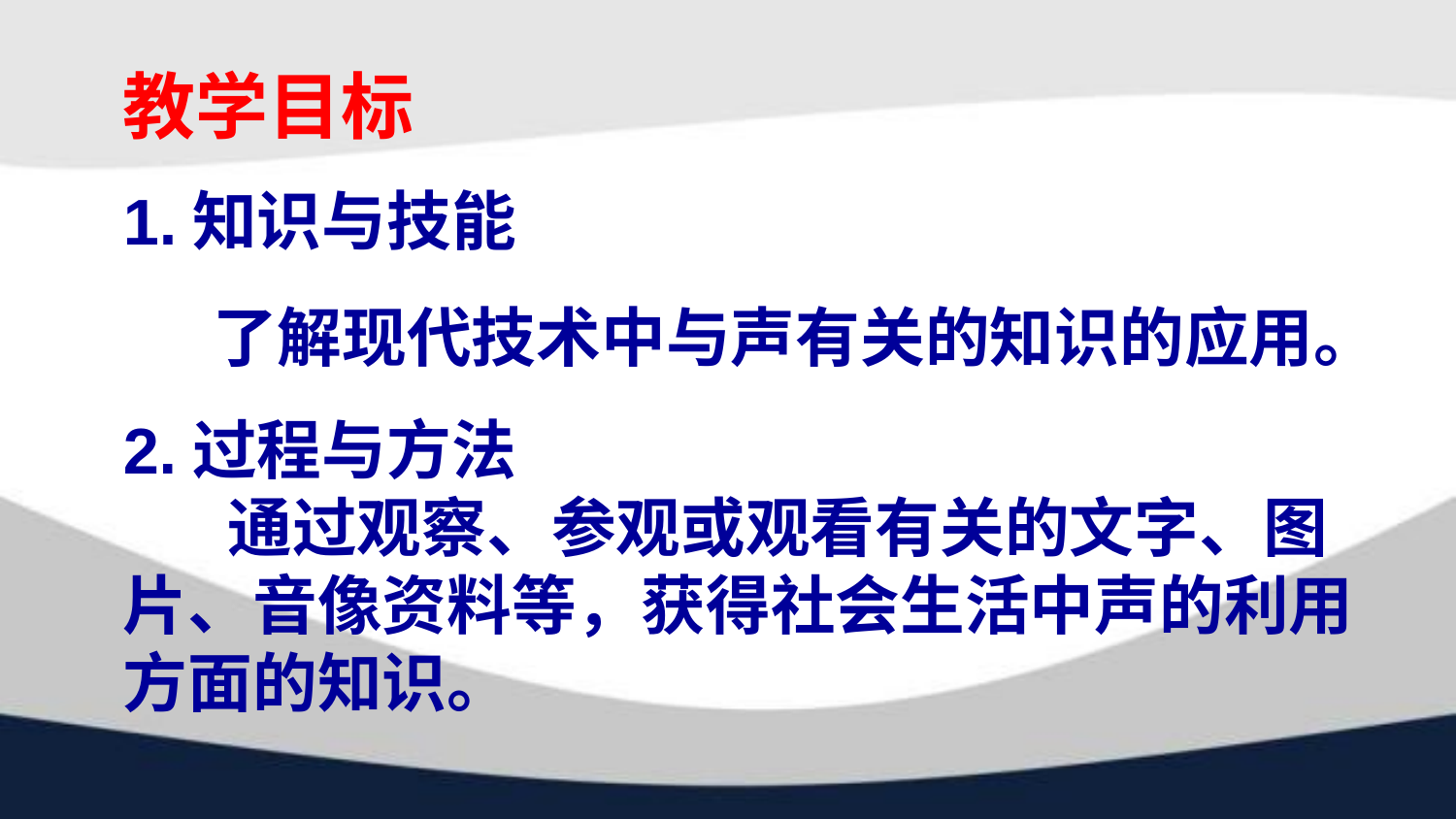

教学目标
1.知识与技能
     了解现代技术中与声有关的知识的应用。
2.过程与方法
      通过观察、参观或观看有关的文字、图片、音像资料等，获得社会生活中声的利用方面的知识。